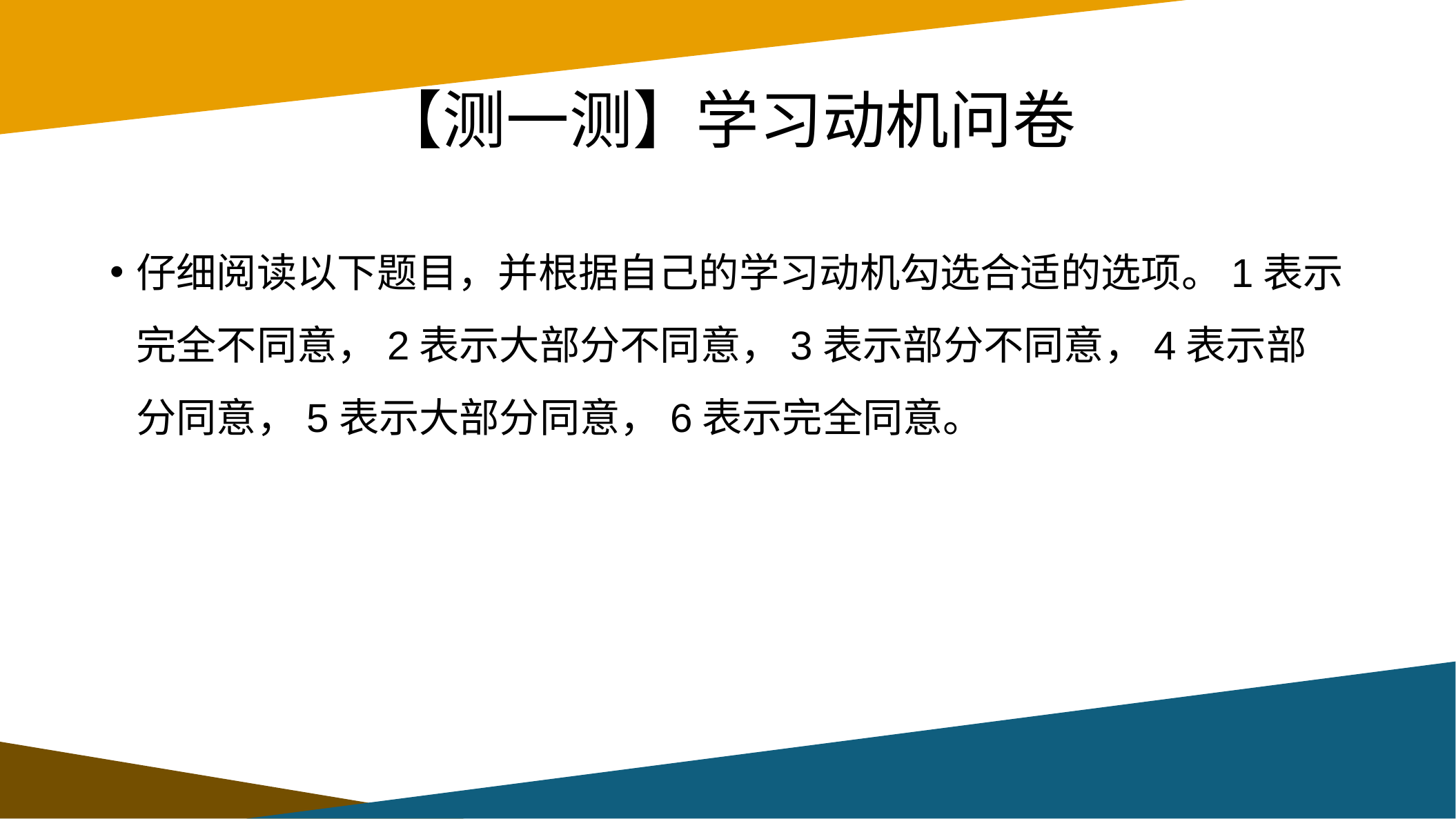

# 【测一测】学习动机问卷
仔细阅读以下题目，并根据自己的学习动机勾选合适的选项。1表示完全不同意，2表示大部分不同意，3表示部分不同意，4表示部分同意，5表示大部分同意，6表示完全同意。